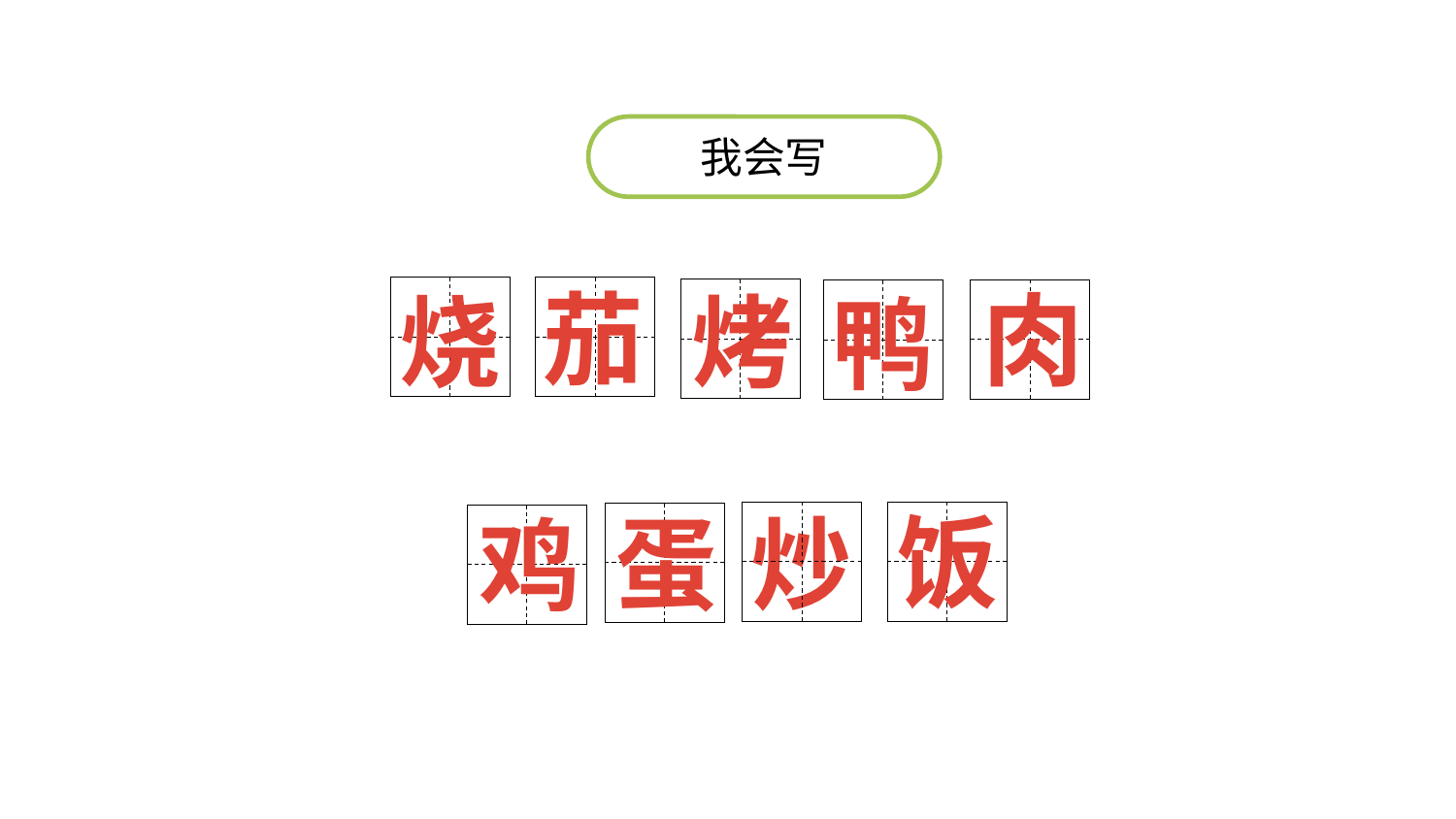

我会写
茄
肉
烧
烤
鸭

饭
蛋
炒
鸡